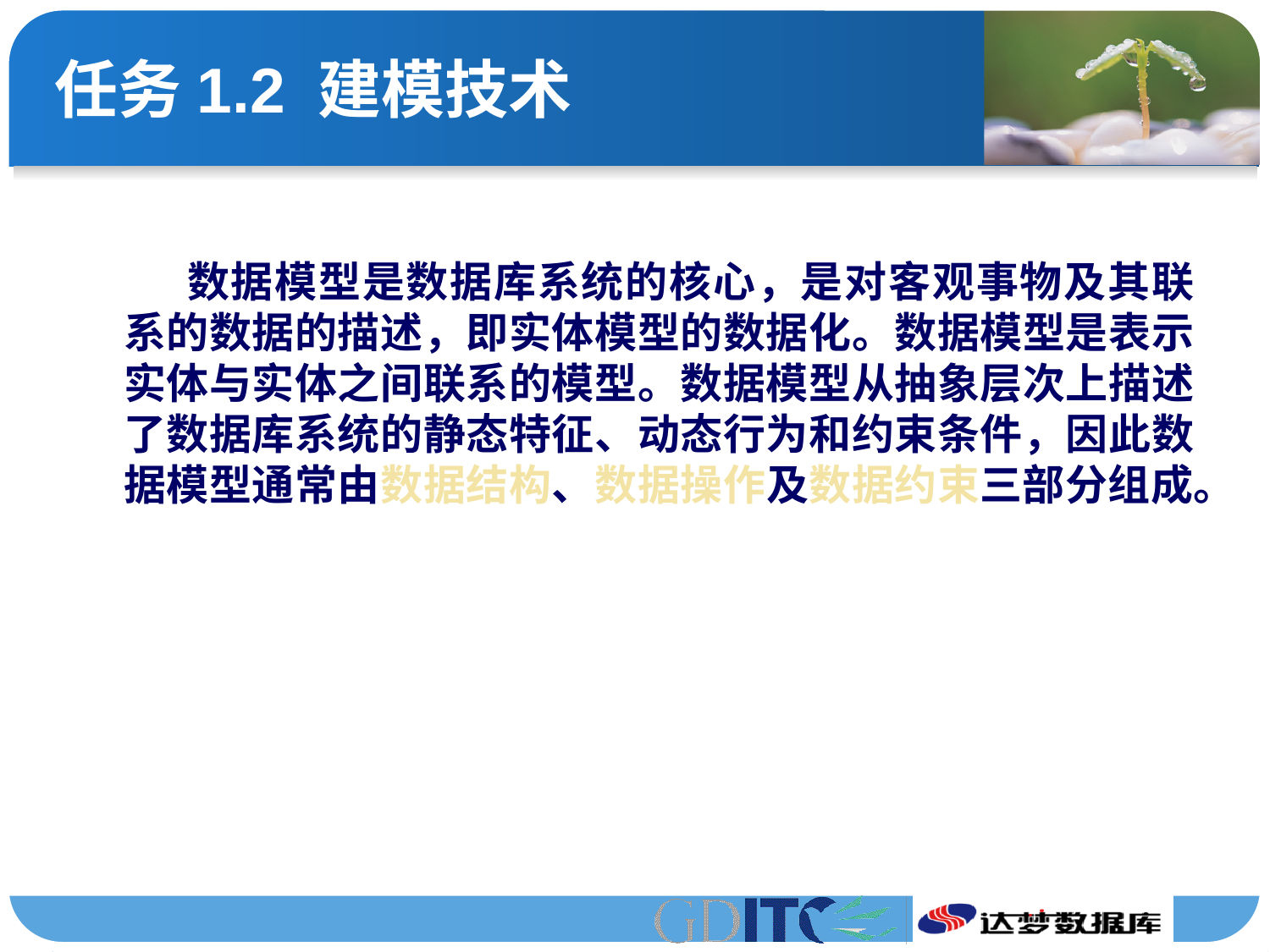

# 任务1.2 建模技术

数据模型是数据库系统的核心，是对客观事物及其联系的数据的描述，即实体模型的数据化。数据模型是表示实体与实体之间联系的模型。数据模型从抽象层次上描述了数据库系统的静态特征、动态行为和约束条件，因此数据模型通常由数据结构、数据操作及数据约束三部分组成。